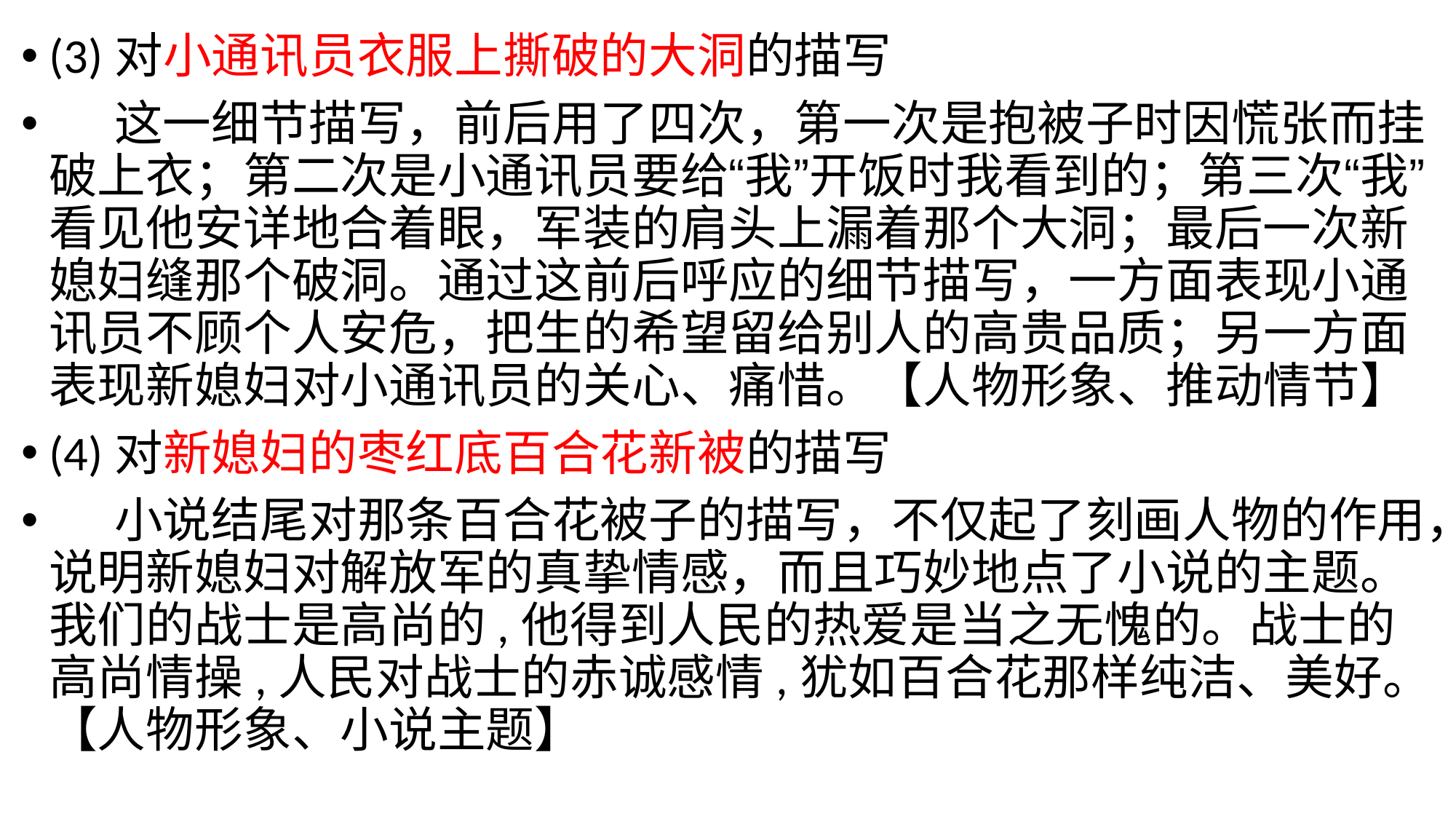

(3)对小通讯员衣服上撕破的大洞的描写
    这一细节描写，前后用了四次，第一次是抱被子时因慌张而挂破上衣；第二次是小通讯员要给“我”开饭时我看到的；第三次“我”看见他安详地合着眼，军装的肩头上漏着那个大洞；最后一次新媳妇缝那个破洞。通过这前后呼应的细节描写，一方面表现小通讯员不顾个人安危，把生的希望留给别人的高贵品质；另一方面表现新媳妇对小通讯员的关心、痛惜。【人物形象、推动情节】
(4)对新媳妇的枣红底百合花新被的描写
    小说结尾对那条百合花被子的描写，不仅起了刻画人物的作用，说明新媳妇对解放军的真挚情感，而且巧妙地点了小说的主题。我们的战士是高尚的,他得到人民的热爱是当之无愧的。战士的高尚情操,人民对战士的赤诚感情,犹如百合花那样纯洁、美好。【人物形象、小说主题】